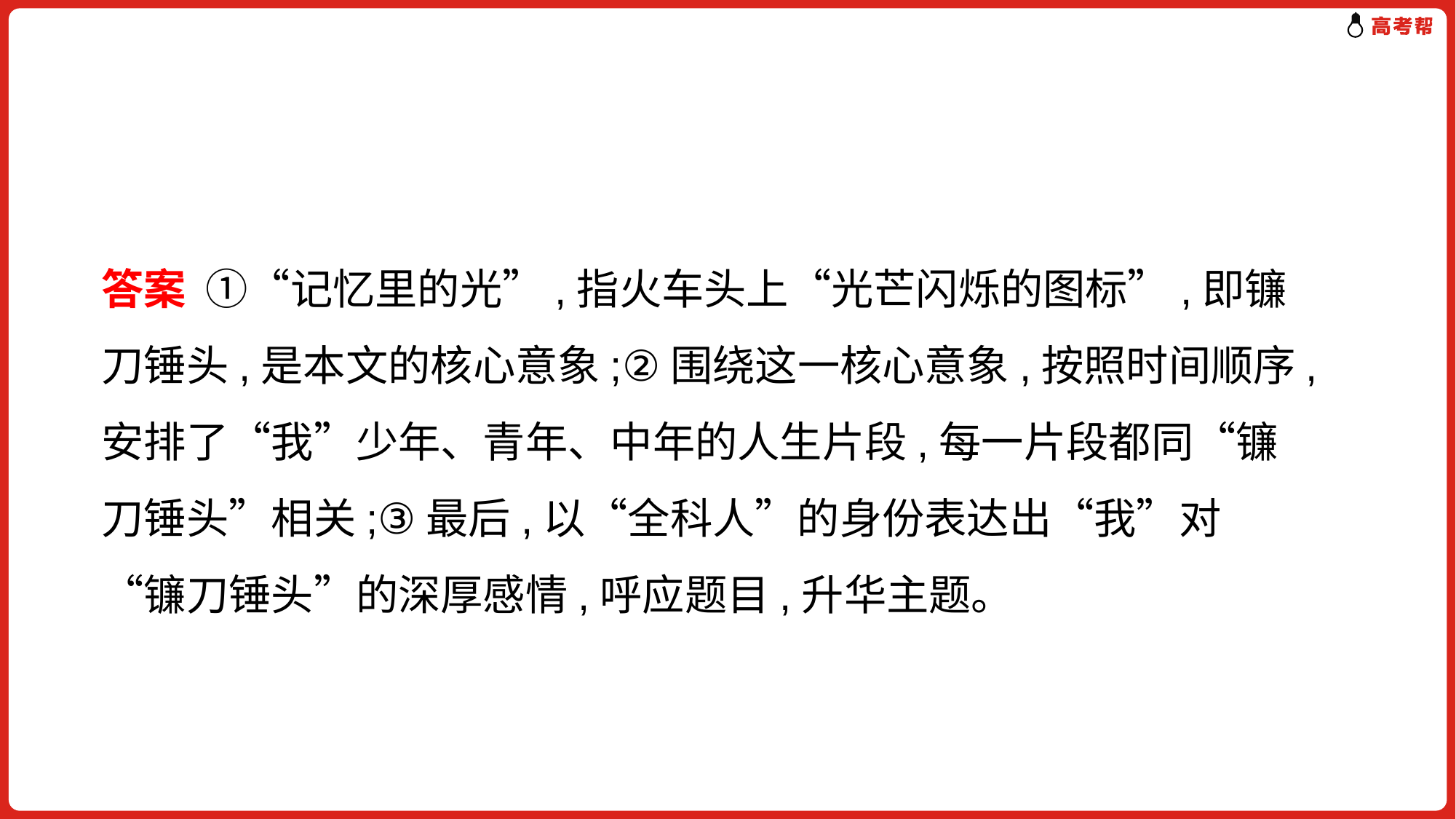

答案  ①“记忆里的光”,指火车头上“光芒闪烁的图标”,即镰刀锤头,是本文的核心意象;②围绕这一核心意象,按照时间顺序,安排了“我”少年、青年、中年的人生片段,每一片段都同“镰刀锤头”相关;③最后,以“全科人”的身份表达出“我”对“镰刀锤头”的深厚感情,呼应题目,升华主题。